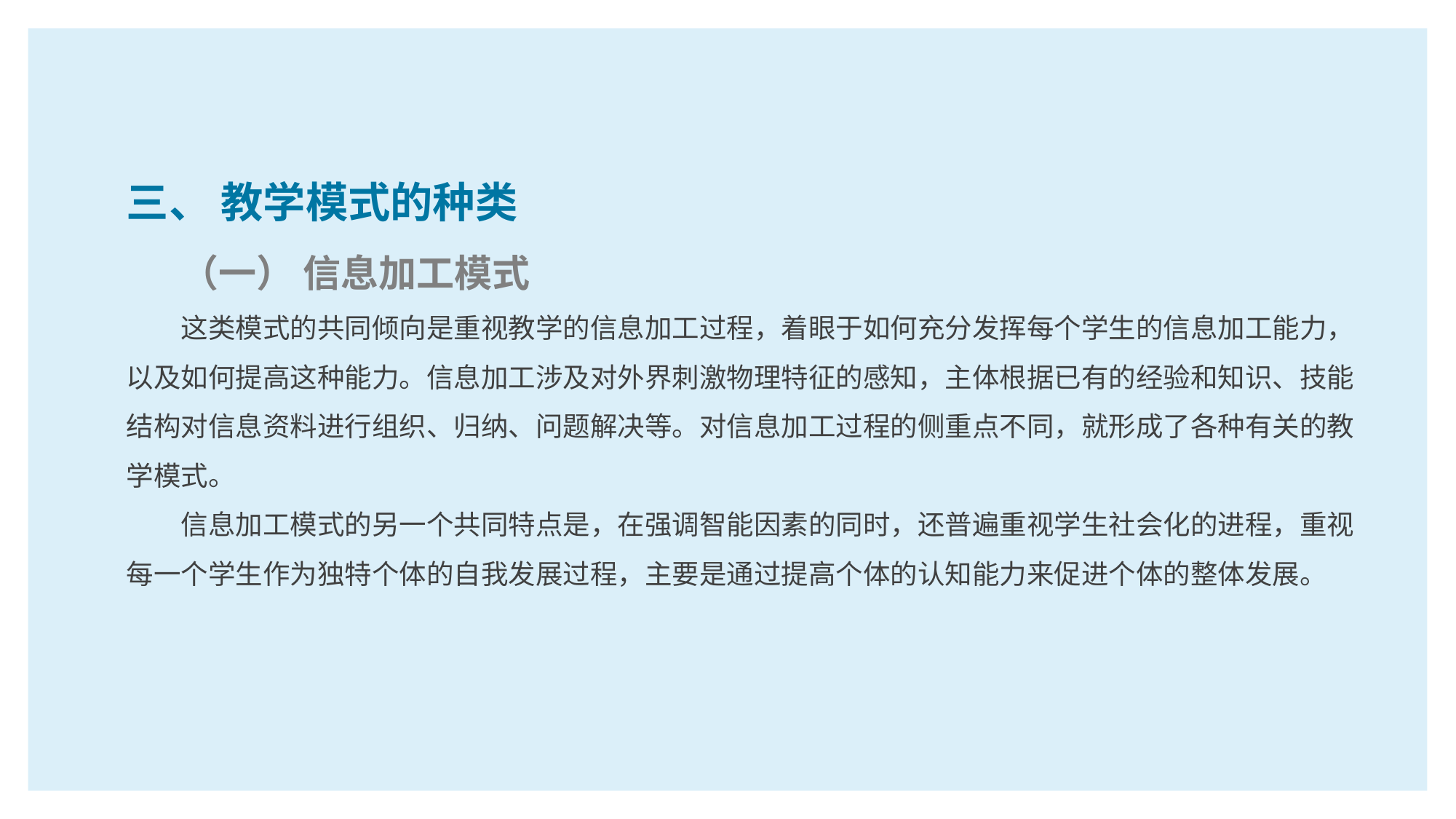

三、 教学模式的种类
（一） 信息加工模式
这类模式的共同倾向是重视教学的信息加工过程，着眼于如何充分发挥每个学生的信息加工能力，以及如何提高这种能力。信息加工涉及对外界刺激物理特征的感知，主体根据已有的经验和知识、技能结构对信息资料进行组织、归纳、问题解决等。对信息加工过程的侧重点不同，就形成了各种有关的教学模式。
信息加工模式的另一个共同特点是，在强调智能因素的同时，还普遍重视学生社会化的进程，重视每一个学生作为独特个体的自我发展过程，主要是通过提高个体的认知能力来促进个体的整体发展。